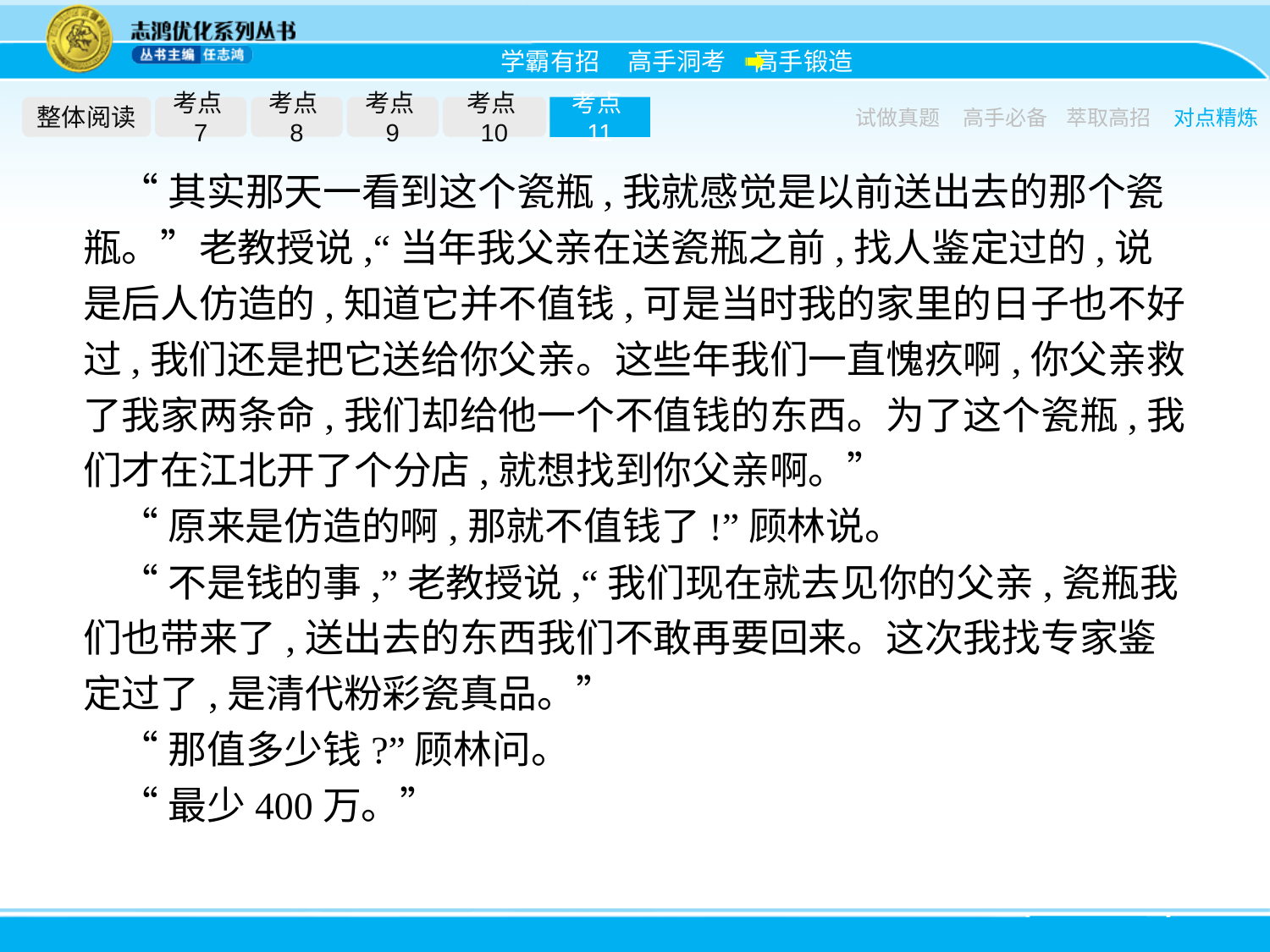

整体阅读
考点7
考点8
考点9
考点10
考点11
试做真题
高手必备
萃取高招
对点精炼
“其实那天一看到这个瓷瓶,我就感觉是以前送出去的那个瓷瓶。”老教授说,“当年我父亲在送瓷瓶之前,找人鉴定过的,说是后人仿造的,知道它并不值钱,可是当时我的家里的日子也不好过,我们还是把它送给你父亲。这些年我们一直愧疚啊,你父亲救了我家两条命,我们却给他一个不值钱的东西。为了这个瓷瓶,我们才在江北开了个分店,就想找到你父亲啊。”
“原来是仿造的啊,那就不值钱了!”顾林说。
“不是钱的事,”老教授说,“我们现在就去见你的父亲,瓷瓶我们也带来了,送出去的东西我们不敢再要回来。这次我找专家鉴定过了,是清代粉彩瓷真品。”
“那值多少钱?”顾林问。
“最少400万。”